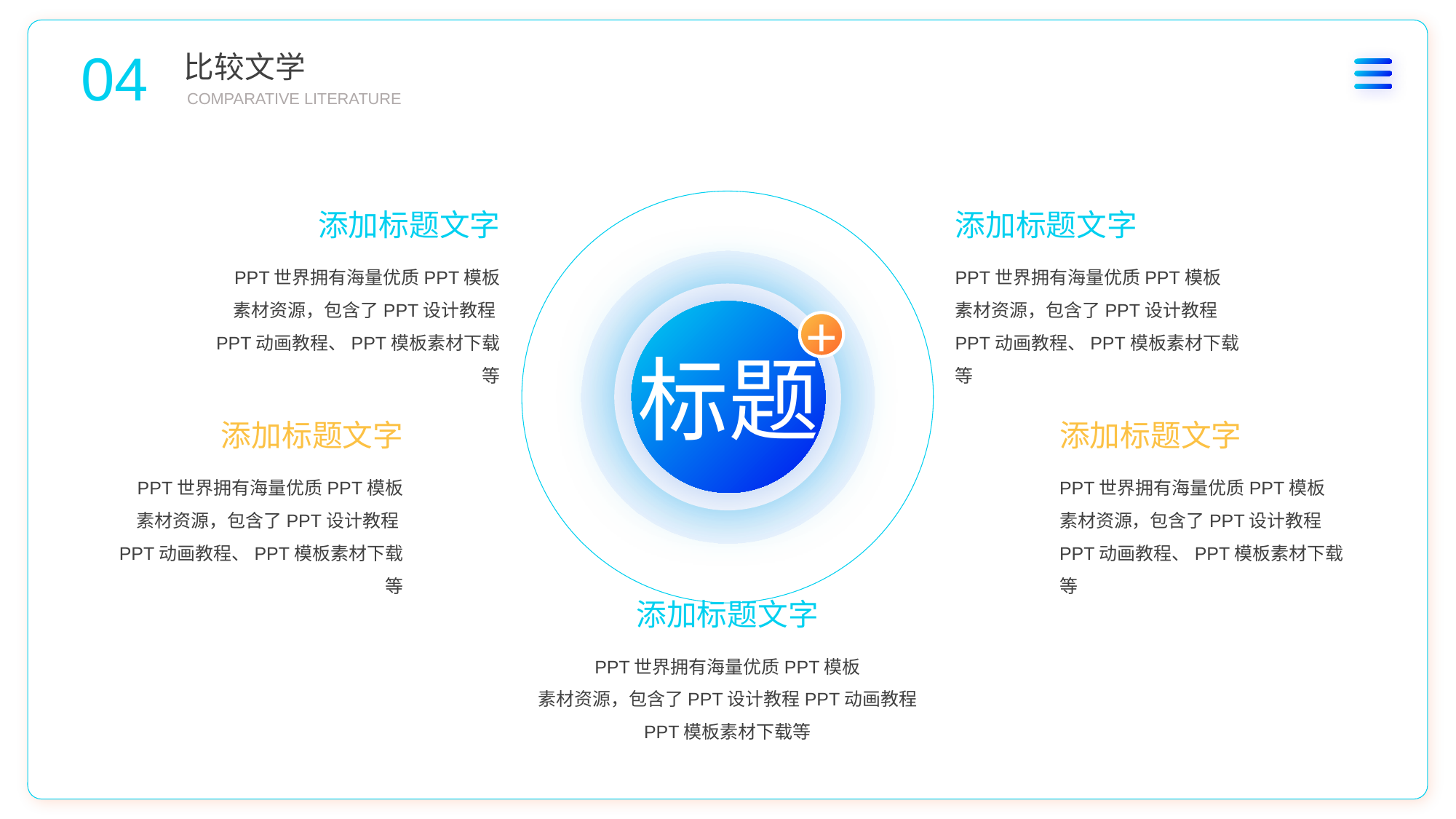

04
比较文学

COMPARATIVE LITERATURE

添加标题文字
添加标题文字
PPT世界拥有海量优质PPT模板
素材资源，包含了PPT设计教程PPT动画教程、PPT模板素材下载等
PPT世界拥有海量优质PPT模板
素材资源，包含了PPT设计教程PPT动画教程、PPT模板素材下载等

标题
+
添加标题文字
添加标题文字
PPT世界拥有海量优质PPT模板
素材资源，包含了PPT设计教程PPT动画教程、PPT模板素材下载等
PPT世界拥有海量优质PPT模板
素材资源，包含了PPT设计教程PPT动画教程、PPT模板素材下载等
添加标题文字
PPT世界拥有海量优质PPT模板
素材资源，包含了PPT设计教程PPT动画教程
PPT模板素材下载等